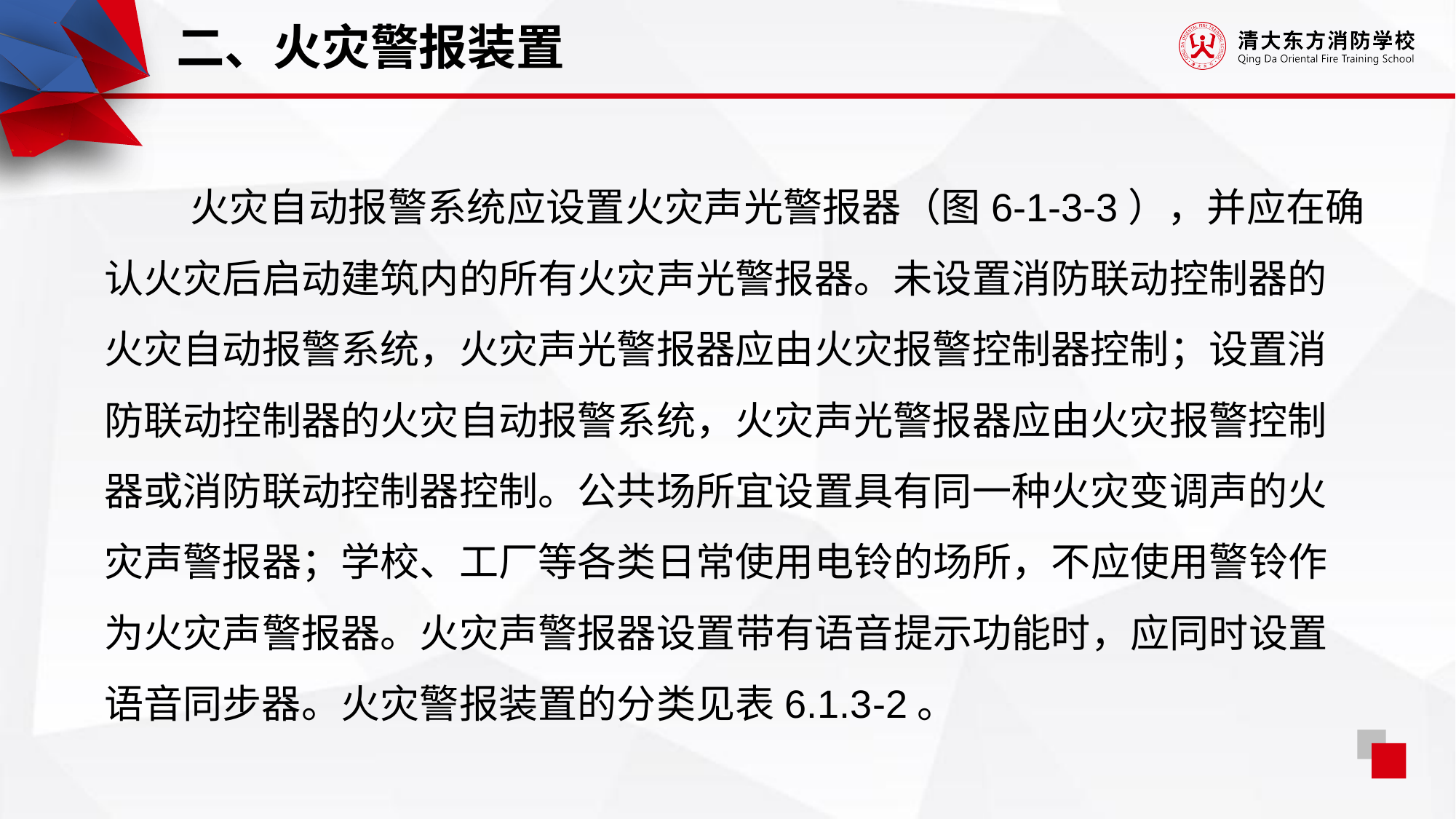

二、火灾警报装置

火灾自动报警系统应设置火灾声光警报器（图6-1-3-3），并应在确认火灾后启动建筑内的所有火灾声光警报器。未设置消防联动控制器的火灾自动报警系统，火灾声光警报器应由火灾报警控制器控制；设置消防联动控制器的火灾自动报警系统，火灾声光警报器应由火灾报警控制器或消防联动控制器控制。公共场所宜设置具有同一种火灾变调声的火灾声警报器；学校、工厂等各类日常使用电铃的场所，不应使用警铃作为火灾声警报器。火灾声警报器设置带有语音提示功能时，应同时设置语音同步器。火灾警报装置的分类见表6.1.3-2。